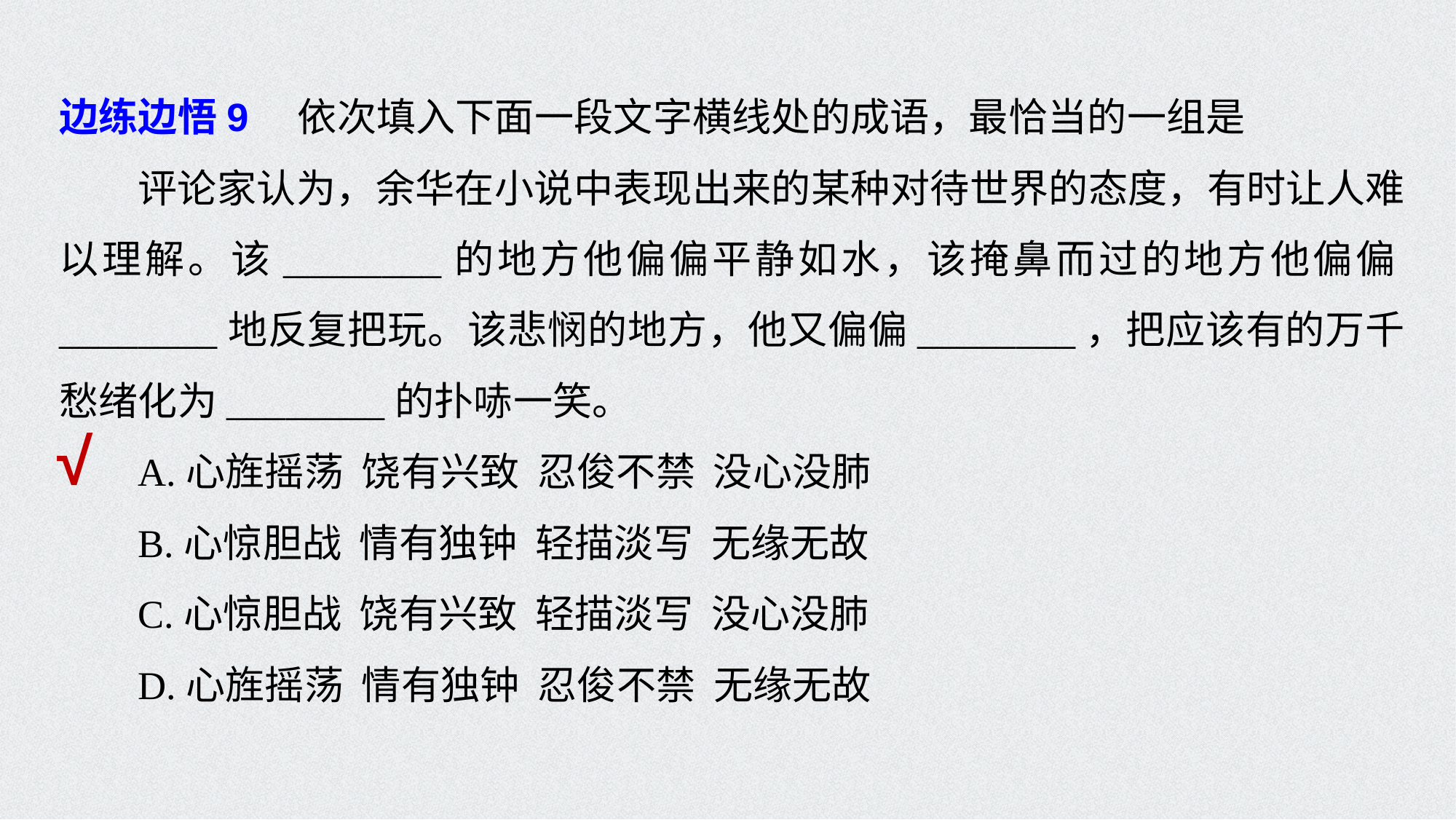

边练边悟9　依次填入下面一段文字横线处的成语，最恰当的一组是
评论家认为，余华在小说中表现出来的某种对待世界的态度，有时让人难以理解。该________的地方他偏偏平静如水，该掩鼻而过的地方他偏偏________地反复把玩。该悲悯的地方，他又偏偏________，把应该有的万千愁绪化为________的扑哧一笑。
A.心旌摇荡  饶有兴致  忍俊不禁  没心没肺
B.心惊胆战  情有独钟  轻描淡写  无缘无故
C.心惊胆战  饶有兴致  轻描淡写  没心没肺
D.心旌摇荡  情有独钟  忍俊不禁  无缘无故
√